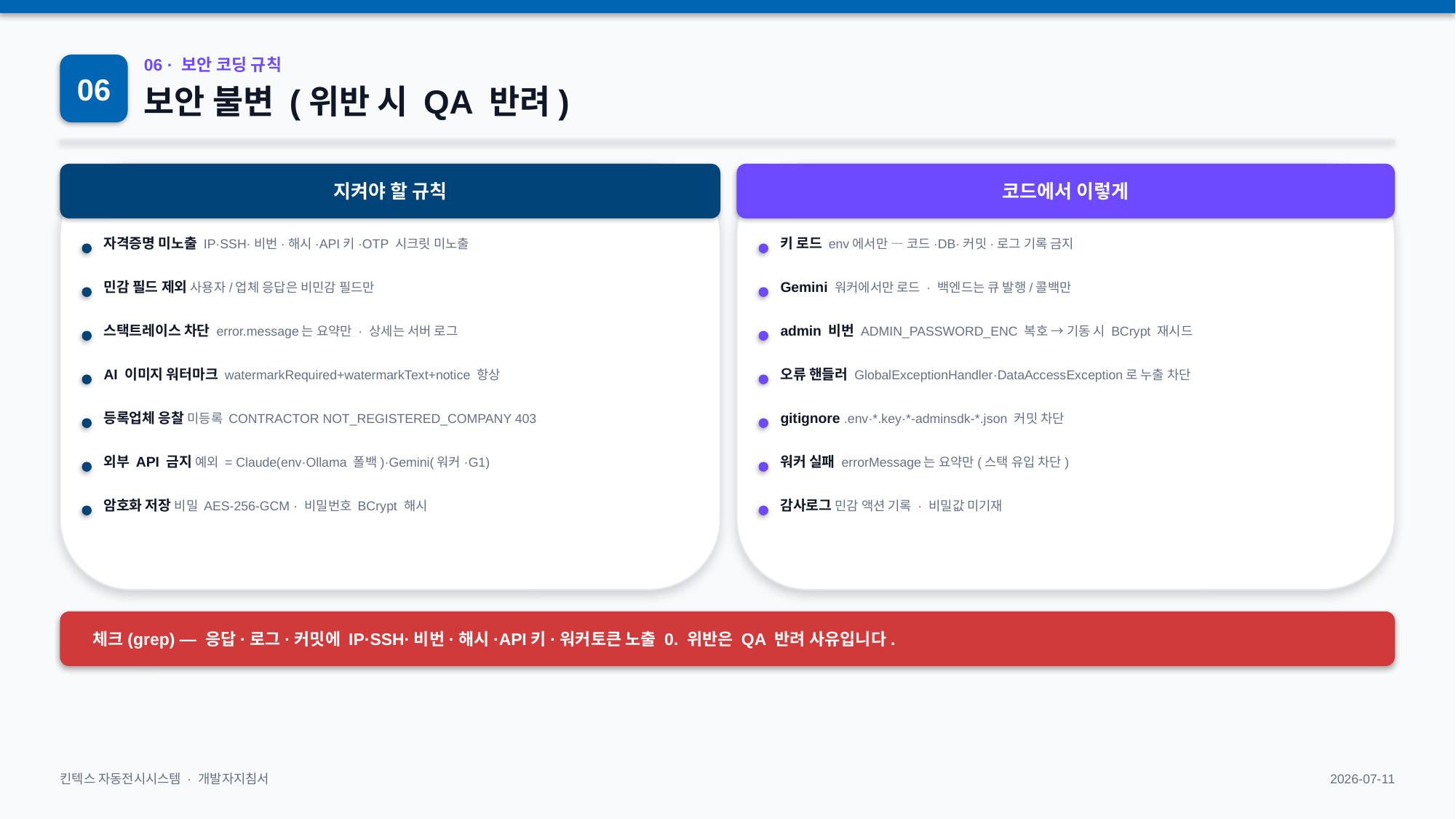

06
06 · 보안 코딩 규칙
보안 불변 (위반 시 QA 반려)

지켜야 할 규칙

코드에서 이렇게
자격증명 미노출 IP·SSH·비번·해시·API키·OTP 시크릿 미노출
키 로드 env에서만 — 코드·DB·커밋·로그 기록 금지

민감 필드 제외 사용자/업체 응답은 비민감 필드만
Gemini 워커에서만 로드 · 백엔드는 큐 발행/콜백만

스택트레이스 차단 error.message는 요약만 · 상세는 서버 로그
admin 비번 ADMIN_PASSWORD_ENC 복호 → 기동 시 BCrypt 재시드

AI 이미지 워터마크 watermarkRequired+watermarkText+notice 항상
오류 핸들러 GlobalExceptionHandler·DataAccessException로 누출 차단

등록업체 응찰 미등록 CONTRACTOR NOT_REGISTERED_COMPANY 403
gitignore .env·*.key·*-adminsdk-*.json 커밋 차단

외부 API 금지 예외 = Claude(env·Ollama 폴백)·Gemini(워커·G1)
워커 실패 errorMessage는 요약만(스택 유입 차단)

암호화 저장 비밀 AES-256-GCM · 비밀번호 BCrypt 해시
감사로그 민감 액션 기록 · 비밀값 미기재

체크(grep) — 응답·로그·커밋에 IP·SSH·비번·해시·API키·워커토큰 노출 0. 위반은 QA 반려 사유입니다.
킨텍스 자동전시시스템 · 개발자지침서
2026-07-11